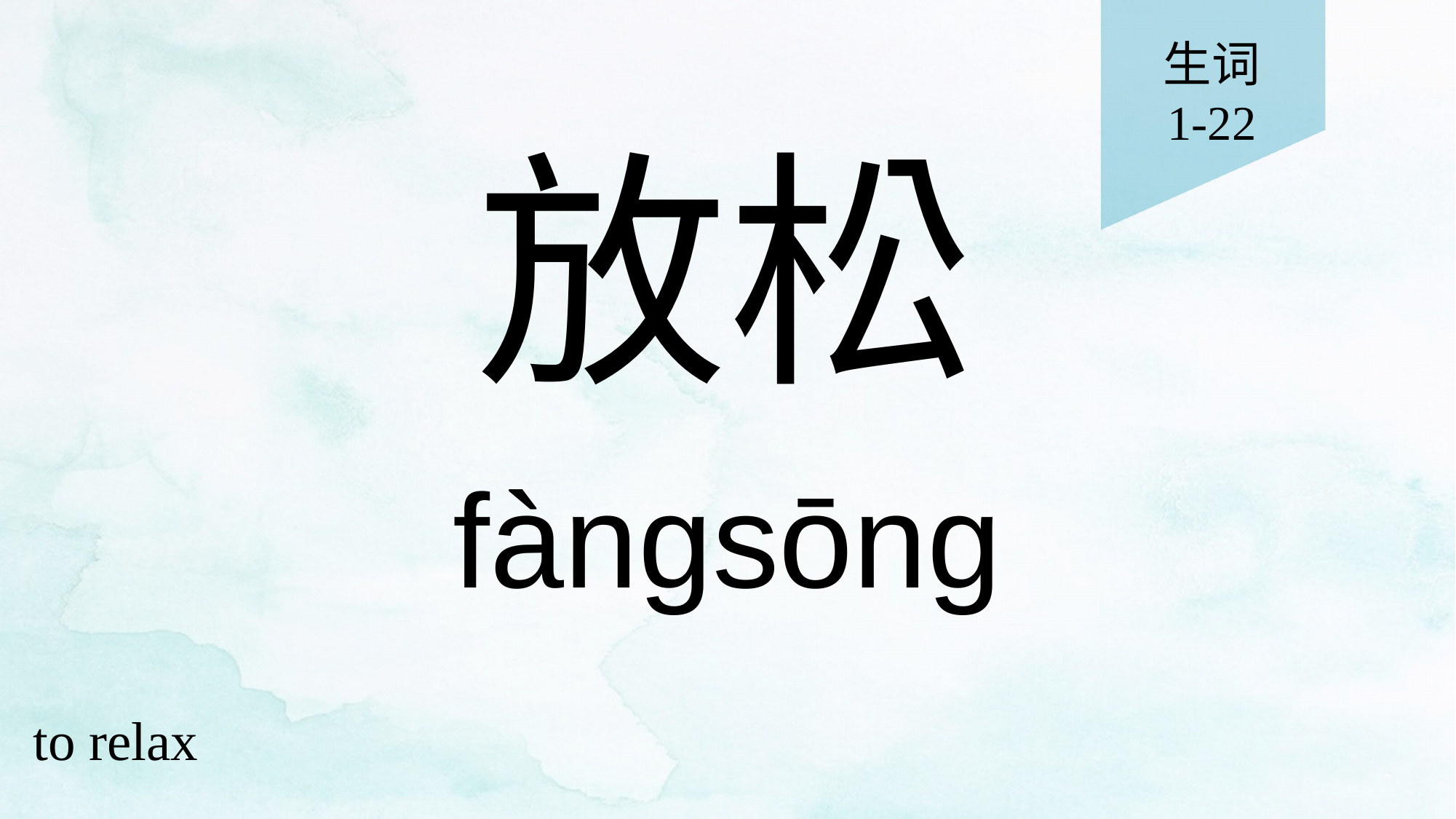

生词
1-22
# 放松
fàngsōng
to relax